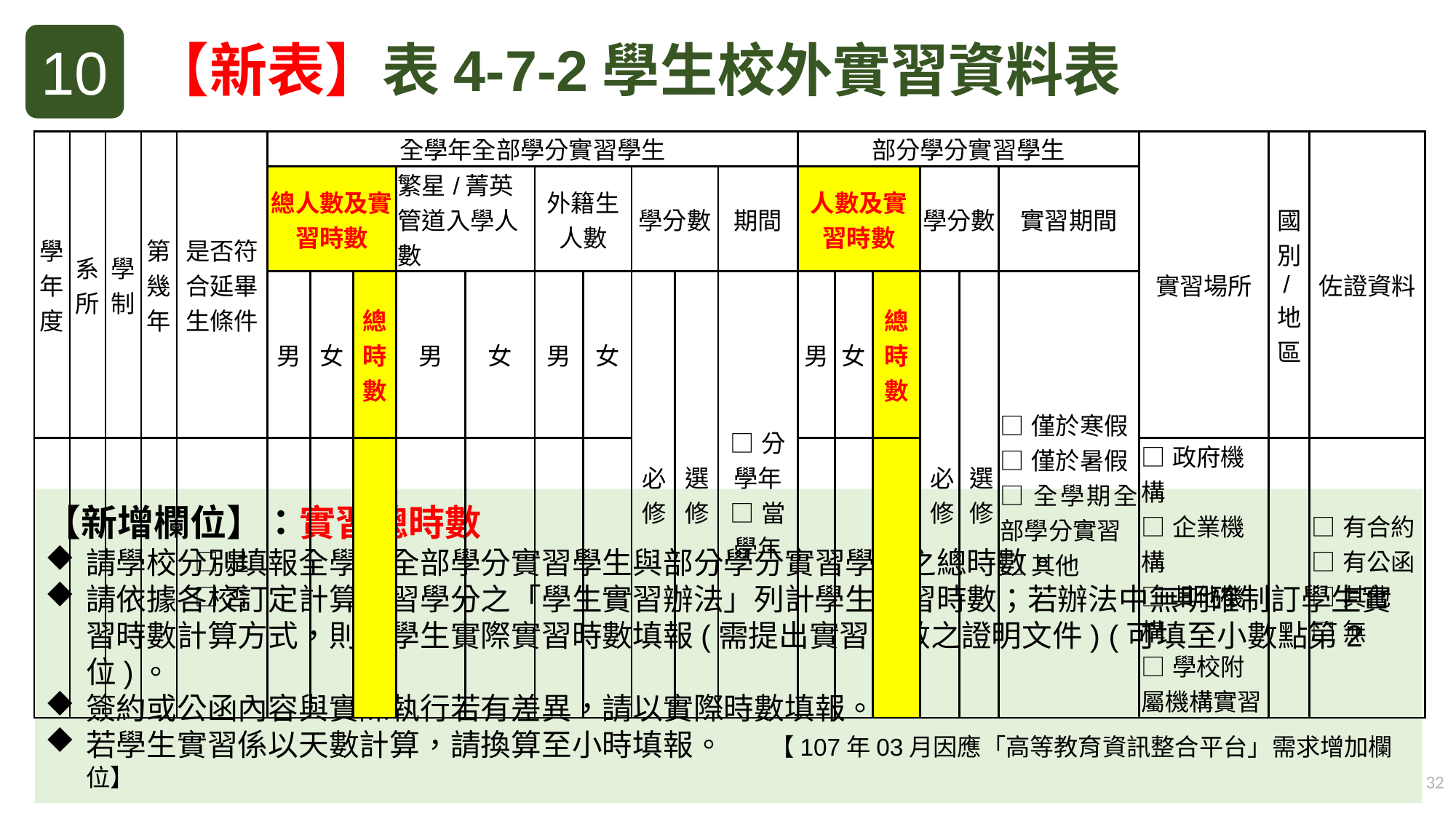

【新表】表4-7-2學生校外實習資料表
10
| 學年度 | 系所 | 學制 | 第幾年 | 是否符合延畢生條件 | 全學年全部學分實習學生 |  |  |  |  |  |  |  |  |  | 部分學分實習學生 |  |  |  |  |  | 實習場所 | 國別/地區 | 佐證資料 |
| --- | --- | --- | --- | --- | --- | --- | --- | --- | --- | --- | --- | --- | --- | --- | --- | --- | --- | --- | --- | --- | --- | --- | --- |
|  |  |  |  |  | 總人數及實習時數 |  |  | 繁星/菁英管道入學人數 |  | 外籍生人數 |  | 學分數 |  | 期間 | 人數及實習時數 |  |  | 學分數 |  | 實習期間 |  |  |  |
|  |  |  |  |  | 男 | 女 | 總時數 | 男 | 女 | 男 | 女 | 必修 | 選修 | □分學年 □當學年 | 男 | 女 | 總時數 | 必修 | 選修 | □僅於寒假 □僅於暑假 □全學期全部學分實習 □其他 |  |  |  |
|  |  |  |  | □是 □否 |  |  |  |  |  |  |  |  |  |  |  |  |  |  |  |  | □政府機構 □企業機構 □其他機構 □學校附屬機構實習 |  | □有合約 □有公函 □其他 □無 |

【新增欄位】：實習總時數
請學校分別填報全學年全部學分實習學生與部分學分實習學生之總時數。
請依據各校訂定計算實習學分之「學生實習辦法」列計學生實習時數；若辦法中無明確制訂學生實習時數計算方式，則以學生實際實習時數填報(需提出實習時數之證明文件) (可填至小數點第2位)。
簽約或公函內容與實際執行若有差異，請以實際時數填報。
若學生實習係以天數計算，請換算至小時填報。        【107年03月因應「高等教育資訊整合平台」需求增加欄位】

32